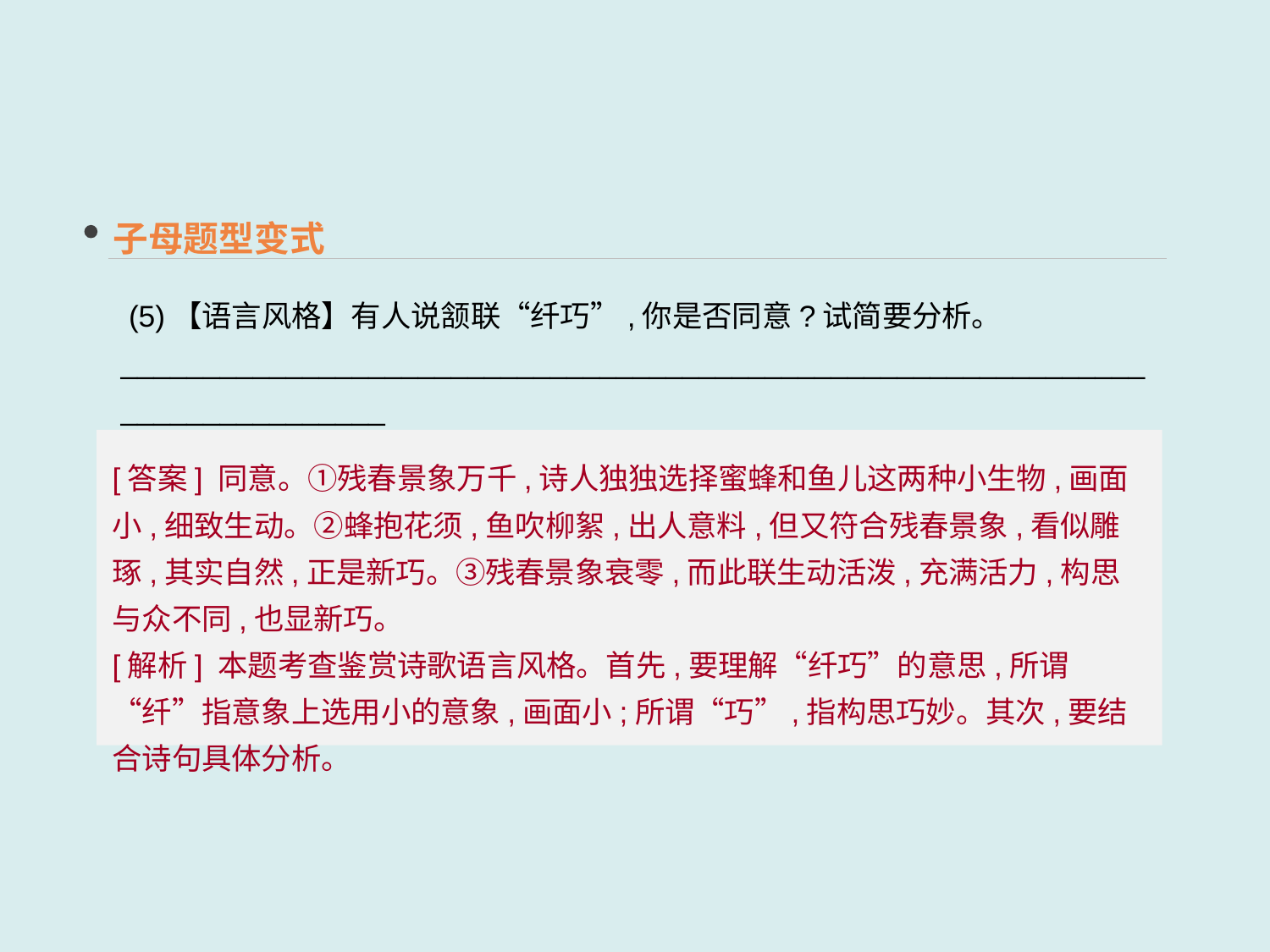

子母题型变式

 (5)【语言风格】有人说颔联“纤巧”,你是否同意?试简要分析。
______________________________________________________________________________
______________________________________________________________________________

[答案] 同意。①残春景象万千,诗人独独选择蜜蜂和鱼儿这两种小生物,画面小,细致生动。②蜂抱花须,鱼吹柳絮,出人意料,但又符合残春景象,看似雕琢,其实自然,正是新巧。③残春景象衰零,而此联生动活泼,充满活力,构思与众不同,也显新巧。
[解析] 本题考查鉴赏诗歌语言风格。首先,要理解“纤巧”的意思,所谓“纤”指意象上选用小的意象,画面小;所谓“巧”,指构思巧妙。其次,要结合诗句具体分析。